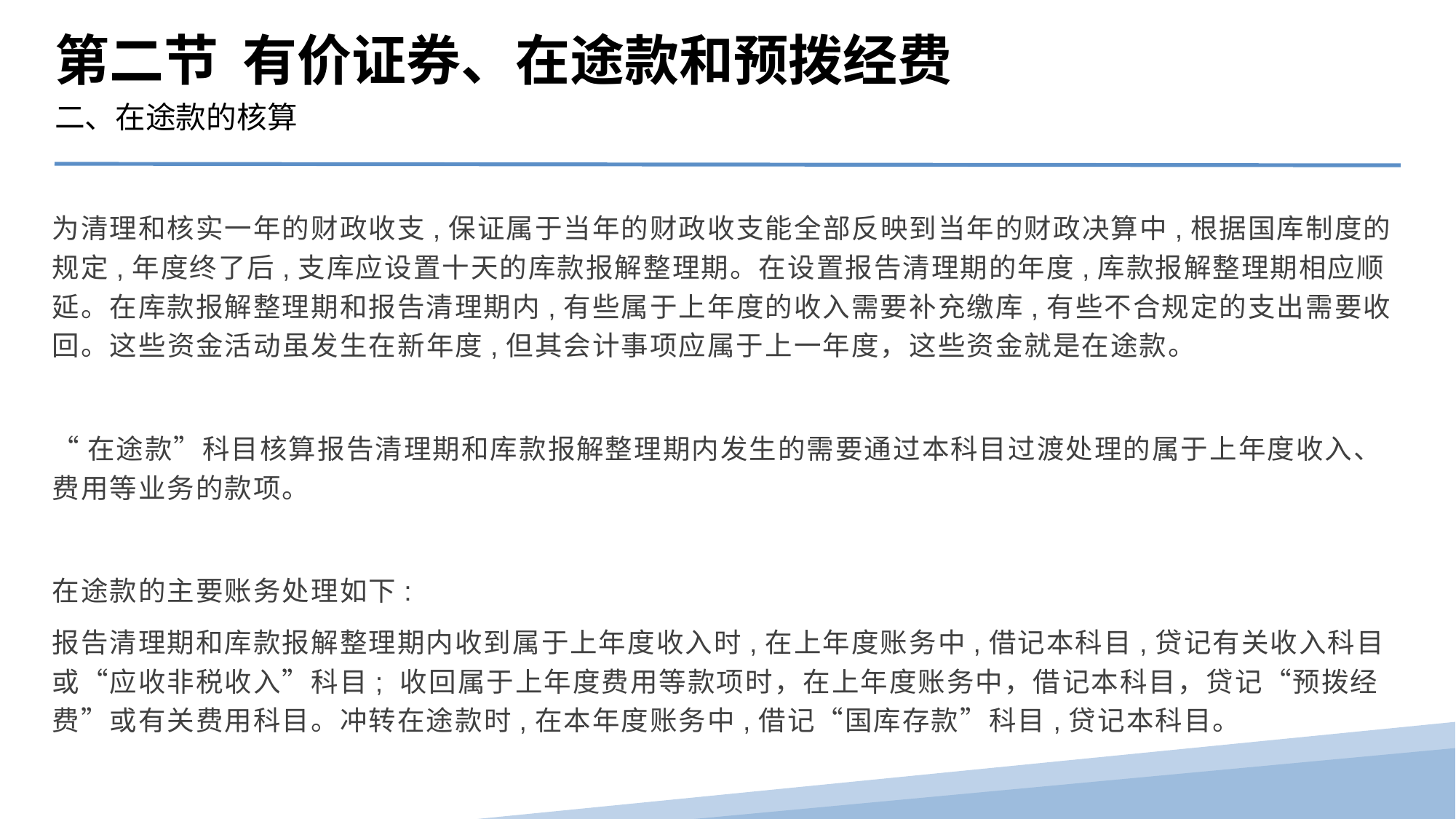

第二节  有价证券、在途款和预拨经费
二、在途款的核算
为清理和核实一年的财政收支,保证属于当年的财政收支能全部反映到当年的财政决算中,根据国库制度的规定,年度终了后,支库应设置十天的库款报解整理期。在设置报告清理期的年度,库款报解整理期相应顺延。在库款报解整理期和报告清理期内,有些属于上年度的收入需要补充缴库,有些不合规定的支出需要收回。这些资金活动虽发生在新年度,但其会计事项应属于上一年度，这些资金就是在途款。

“在途款”科目核算报告清理期和库款报解整理期内发生的需要通过本科目过渡处理的属于上年度收入、费用等业务的款项。

在途款的主要账务处理如下:
报告清理期和库款报解整理期内收到属于上年度收入时,在上年度账务中,借记本科目,贷记有关收入科目或“应收非税收入”科目; 收回属于上年度费用等款项时，在上年度账务中，借记本科目，贷记“预拨经费”或有关费用科目。冲转在途款时,在本年度账务中,借记“国库存款”科目,贷记本科目。